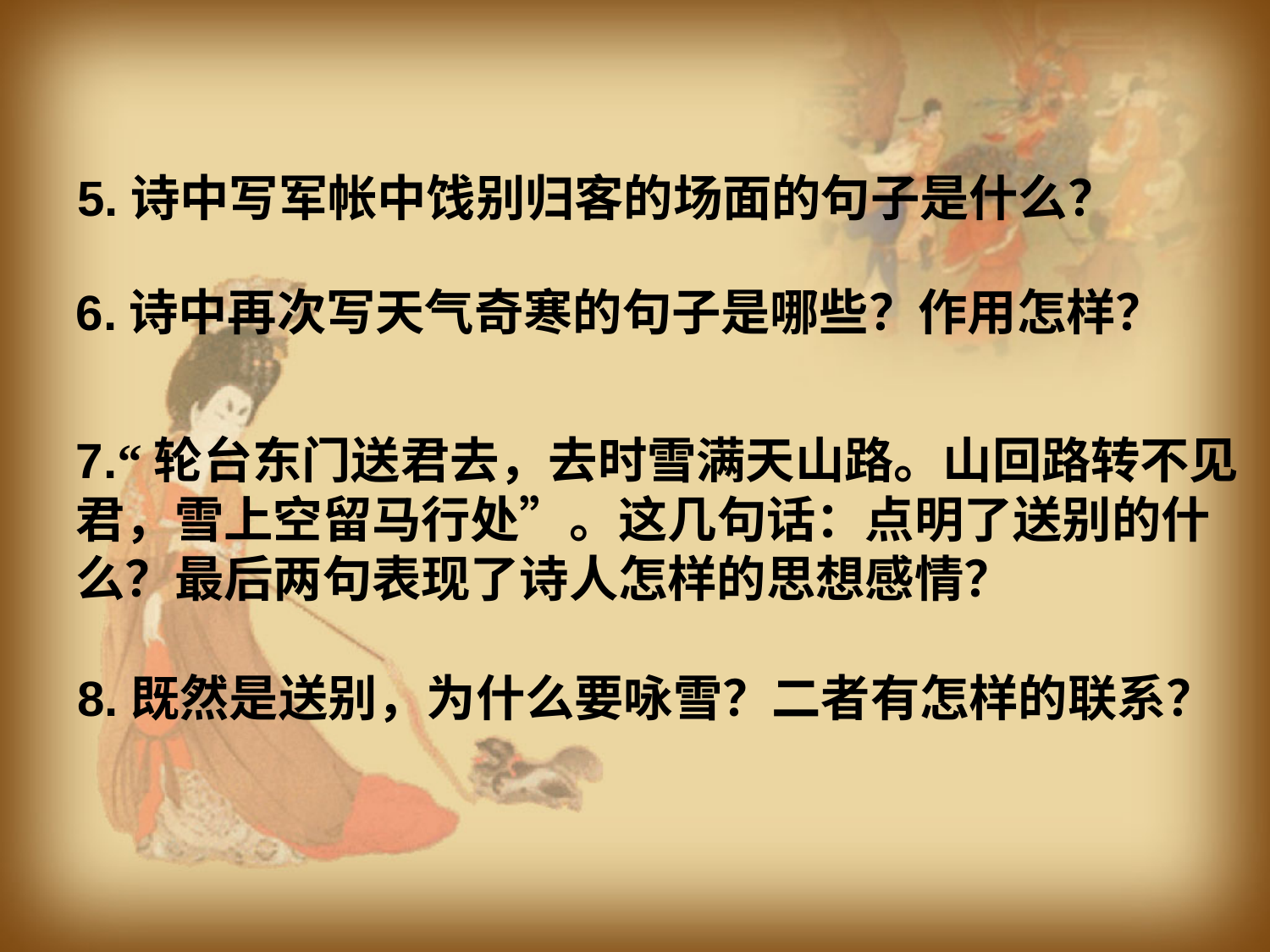

5.诗中写军帐中饯别归客的场面的句子是什么？

6.诗中再次写天气奇寒的句子是哪些？作用怎样？

7.“轮台东门送君去，去时雪满天山路。山回路转不见君，雪上空留马行处”。这几句话：点明了送别的什么？最后两句表现了诗人怎样的思想感情？
8.既然是送别，为什么要咏雪？二者有怎样的联系？